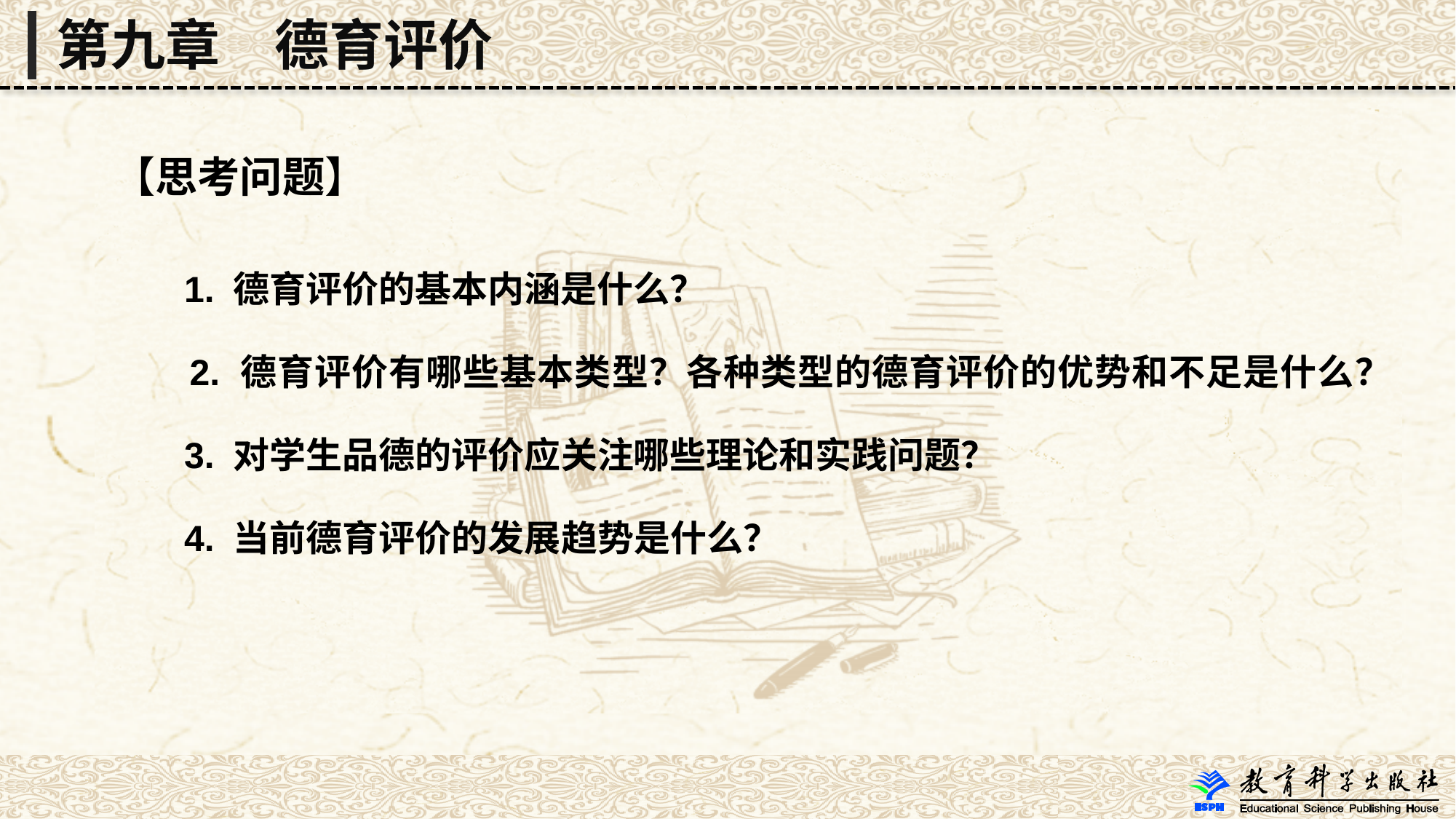

第九章　德育评价
【思考问题】

       1. 德育评价的基本内涵是什么？
       2. 德育评价有哪些基本类型？各种类型的德育评价的优势和不足是什么？
       3. 对学生品德的评价应关注哪些理论和实践问题？
       4. 当前德育评价的发展趋势是什么？